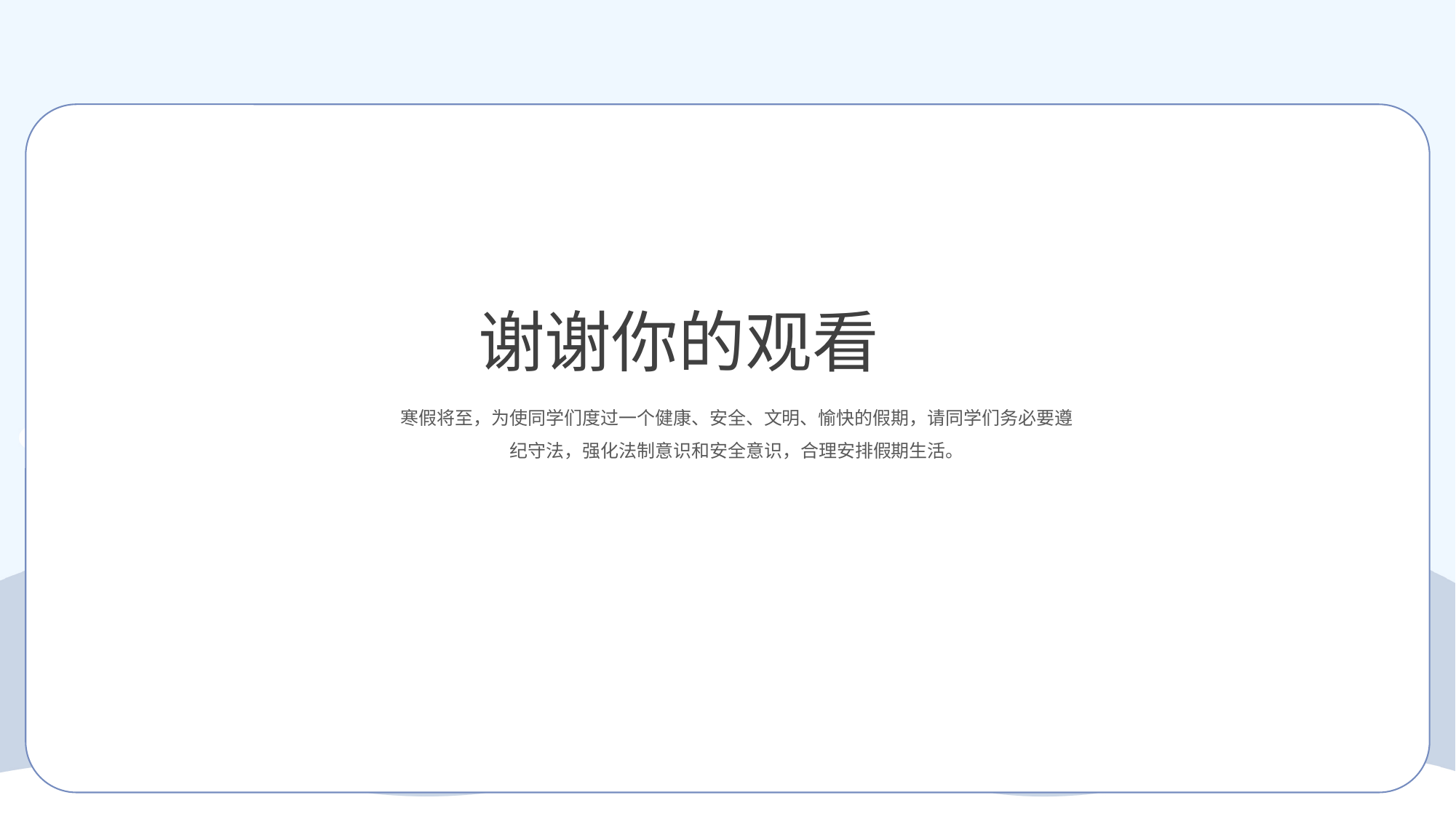

谢谢你的观看
寒假将至，为使同学们度过一个健康、安全、文明、愉快的假期，请同学们务必要遵纪守法，强化法制意识和安全意识，合理安排假期生活。